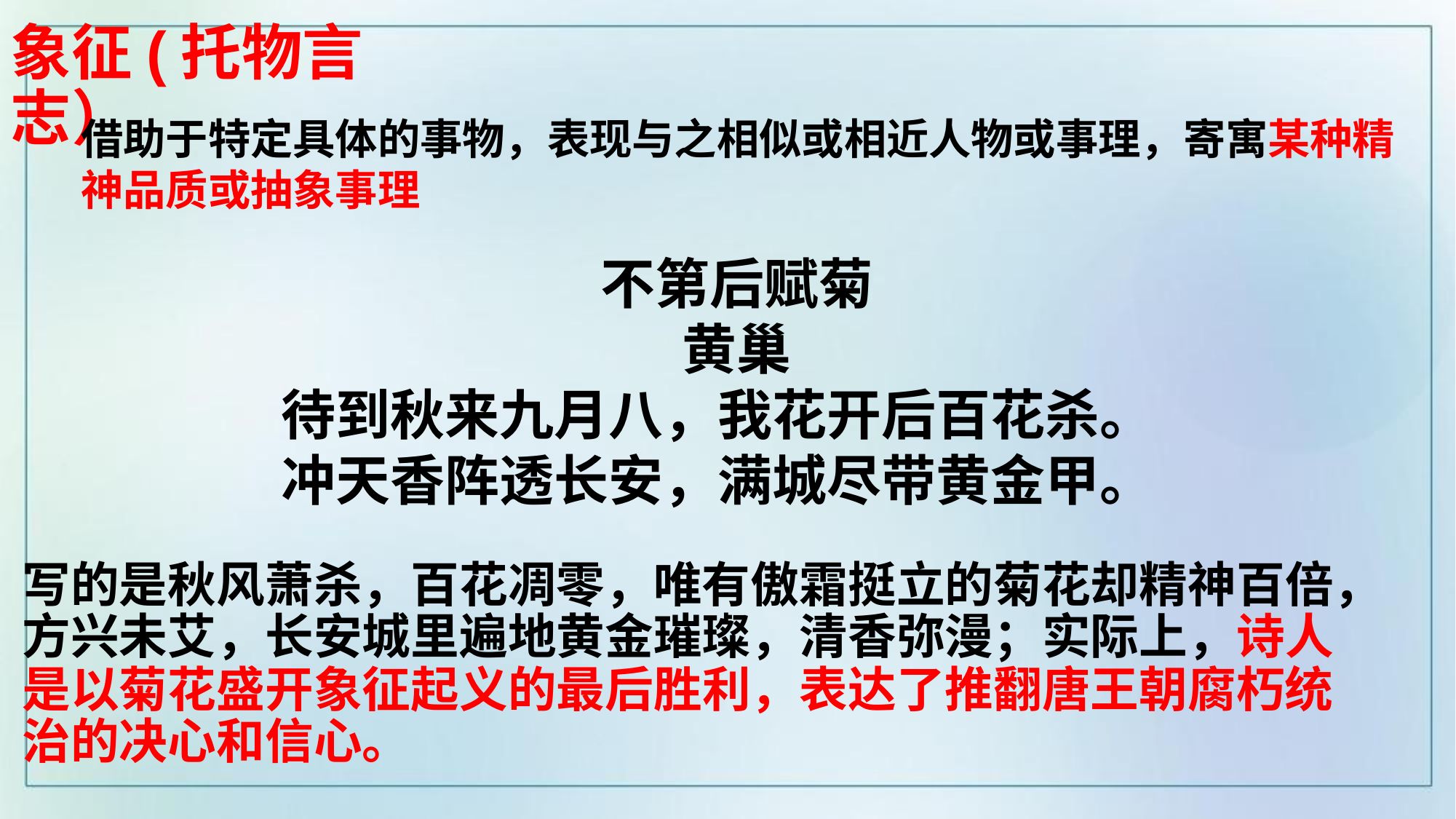

象征(托物言志）
借助于特定具体的事物，表现与之相似或相近人物或事理，寄寓某种精神品质或抽象事理
不第后赋菊
黄巢
待到秋来九月八，我花开后百花杀。
冲天香阵透长安，满城尽带黄金甲。
写的是秋风萧杀，百花凋零，唯有傲霜挺立的菊花却精神百倍，方兴未艾，长安城里遍地黄金璀璨，清香弥漫；实际上，诗人是以菊花盛开象征起义的最后胜利，表达了推翻唐王朝腐朽统治的决心和信心。